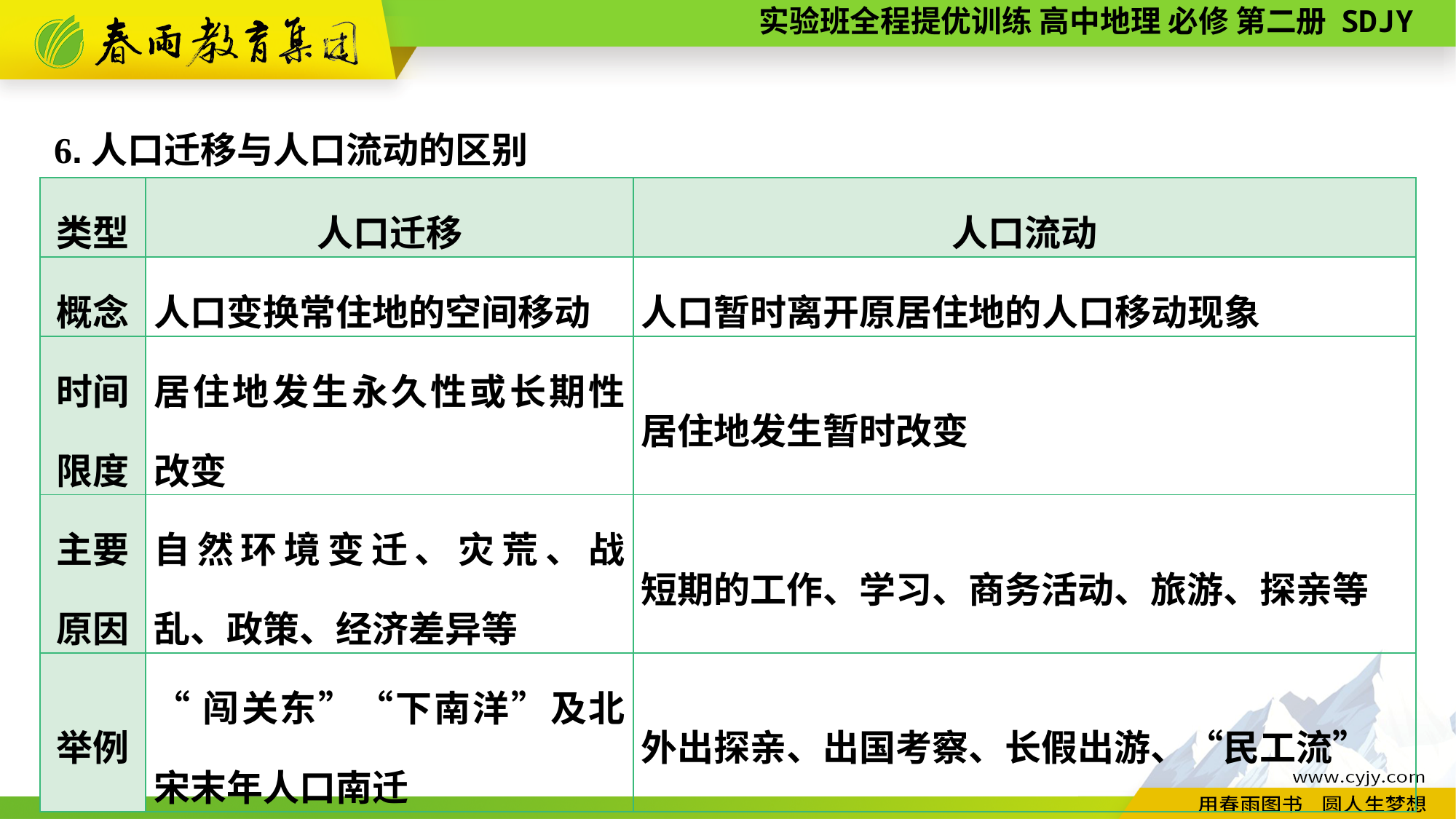

6.人口迁移与人口流动的区别
| 类型 | 人口迁移 | 人口流动 |
| --- | --- | --- |
| 概念 | 人口变换常住地的空间移动 | 人口暂时离开原居住地的人口移动现象 |
| 时间 限度 | 居住地发生永久性或长期性改变 | 居住地发生暂时改变 |
| 主要 原因 | 自然环境变迁、灾荒、战乱、政策、经济差异等 | 短期的工作、学习、商务活动、旅游、探亲等 |
| 举例 | “闯关东”“下南洋”及北宋末年人口南迁 | 外出探亲、出国考察、长假出游、“民工流” |